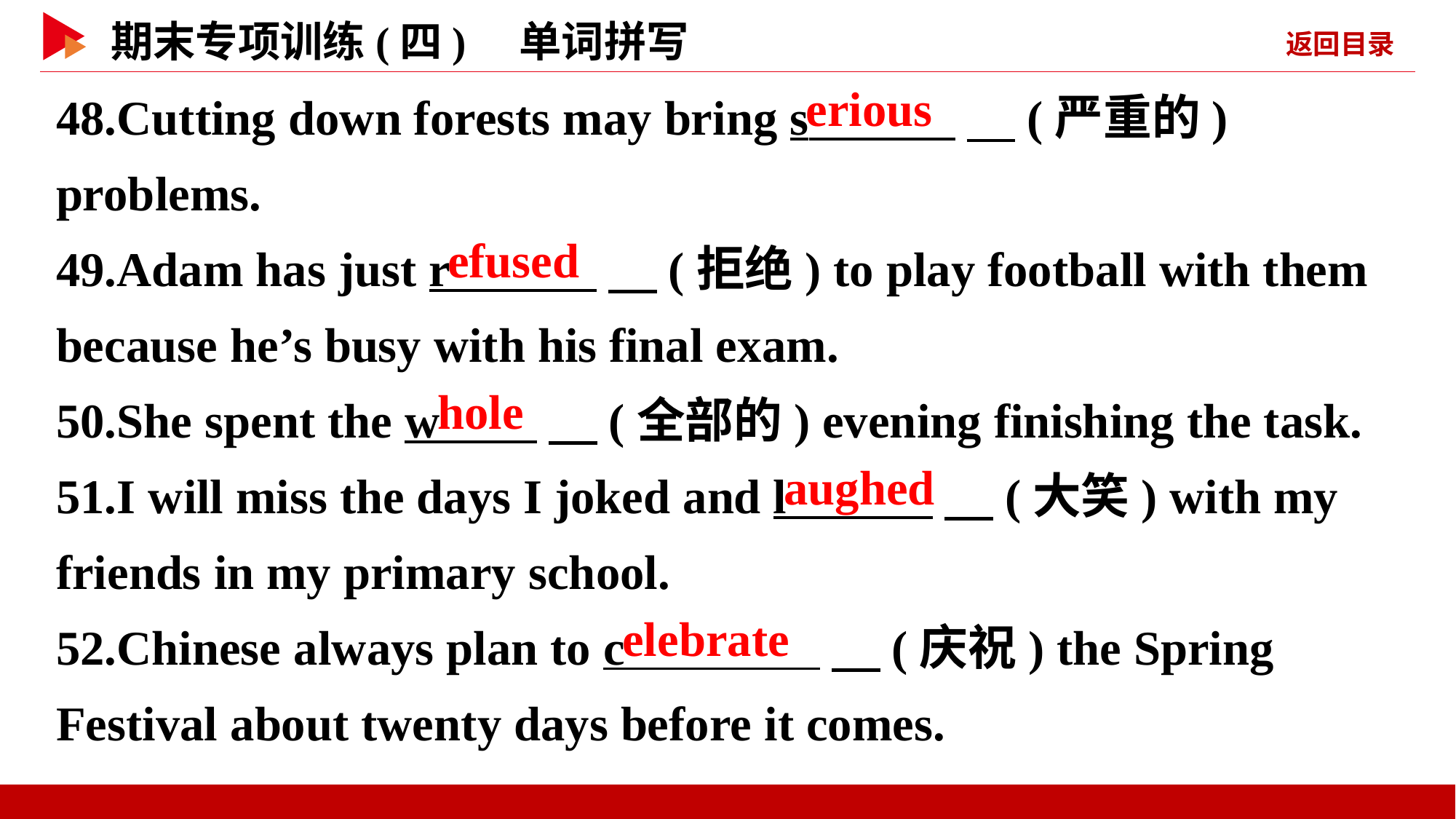

48.Cutting down forests may bring s            　(严重的) problems.
49.Adam has just r            　(拒绝) to play football with them because he’s busy with his final exam.
50.She spent the w        　(全部的) evening finishing the task.
51.I will miss the days I joked and l            　(大笑) with my friends in my primary school.
52.Chinese always plan to c                　(庆祝) the Spring Festival about twenty days before it comes.
erious
efused
hole
aughed
elebrate